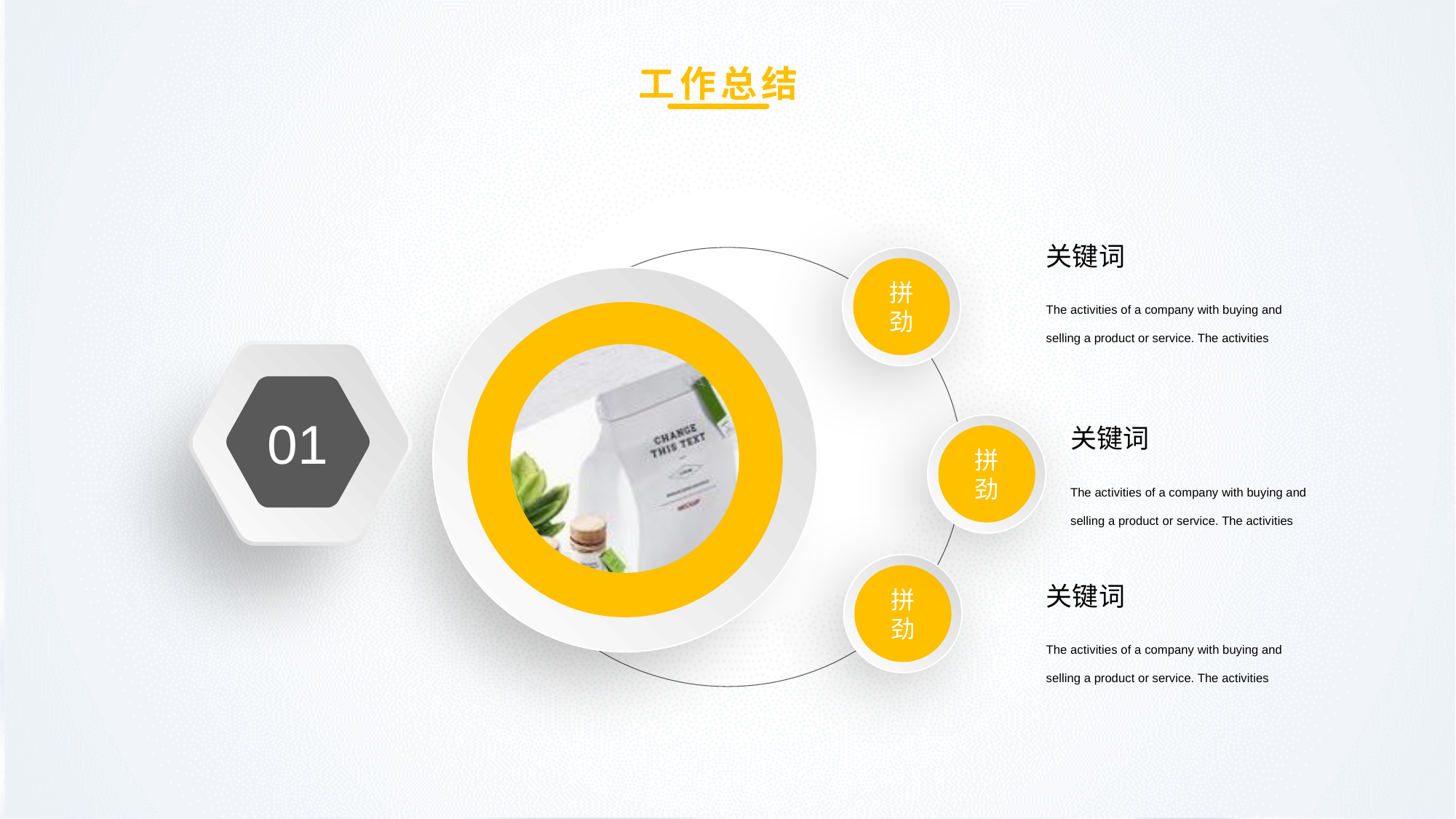

工作总结

关键词

拼劲

The activities of a company with buying and selling a product or service. The activities

01

拼劲
关键词
The activities of a company with buying and selling a product or service. The activities

拼劲
关键词
The activities of a company with buying and selling a product or service. The activities